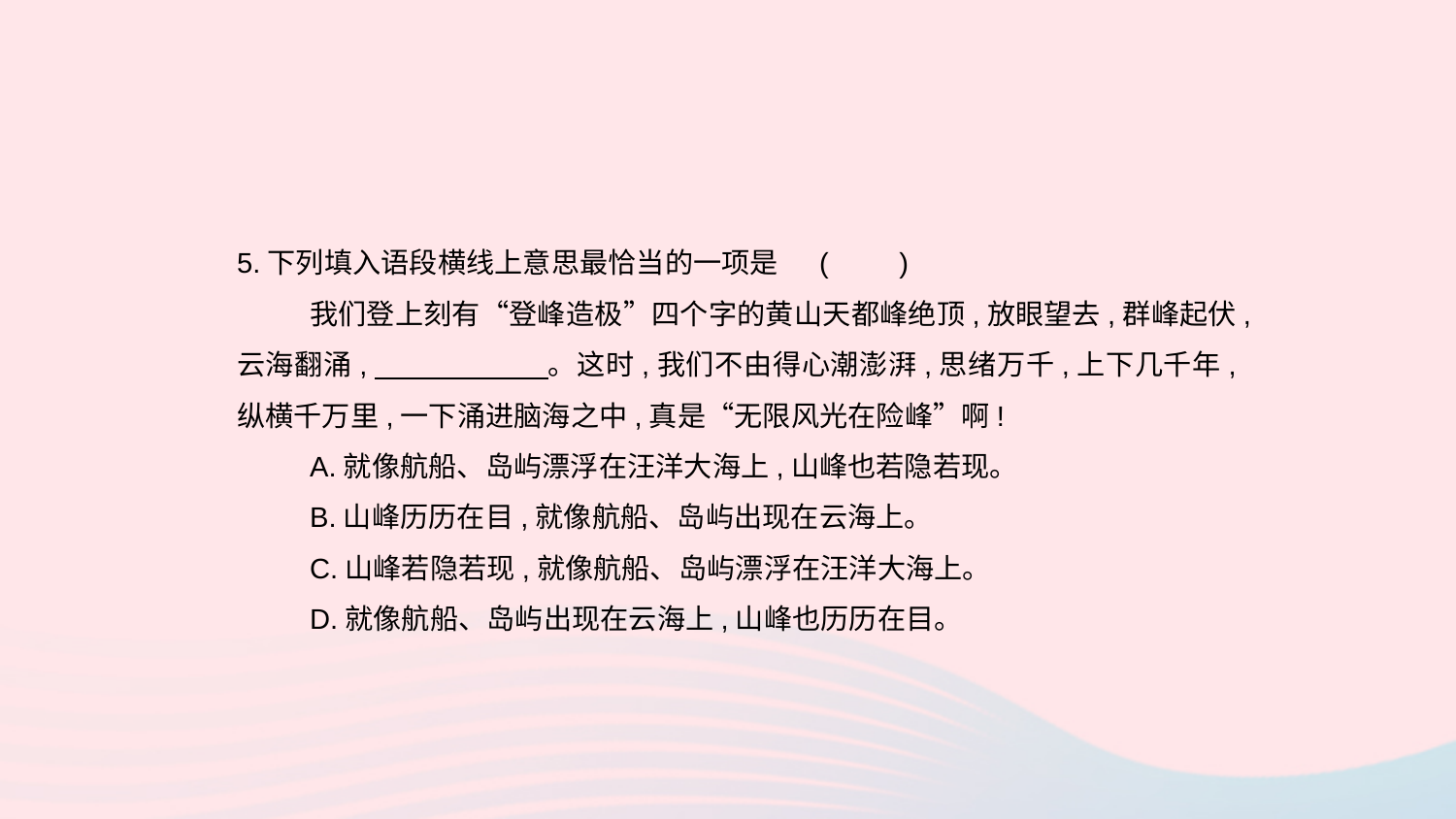

5.下列填入语段横线上意思最恰当的一项是	(　　)
我们登上刻有“登峰造极”四个字的黄山天都峰绝顶,放眼望去,群峰起伏,云海翻涌,　　　　　　。这时,我们不由得心潮澎湃,思绪万千,上下几千年,纵横千万里,一下涌进脑海之中,真是“无限风光在险峰”啊!
A.就像航船、岛屿漂浮在汪洋大海上,山峰也若隐若现。
B.山峰历历在目,就像航船、岛屿出现在云海上。
C.山峰若隐若现,就像航船、岛屿漂浮在汪洋大海上。
D.就像航船、岛屿出现在云海上,山峰也历历在目。